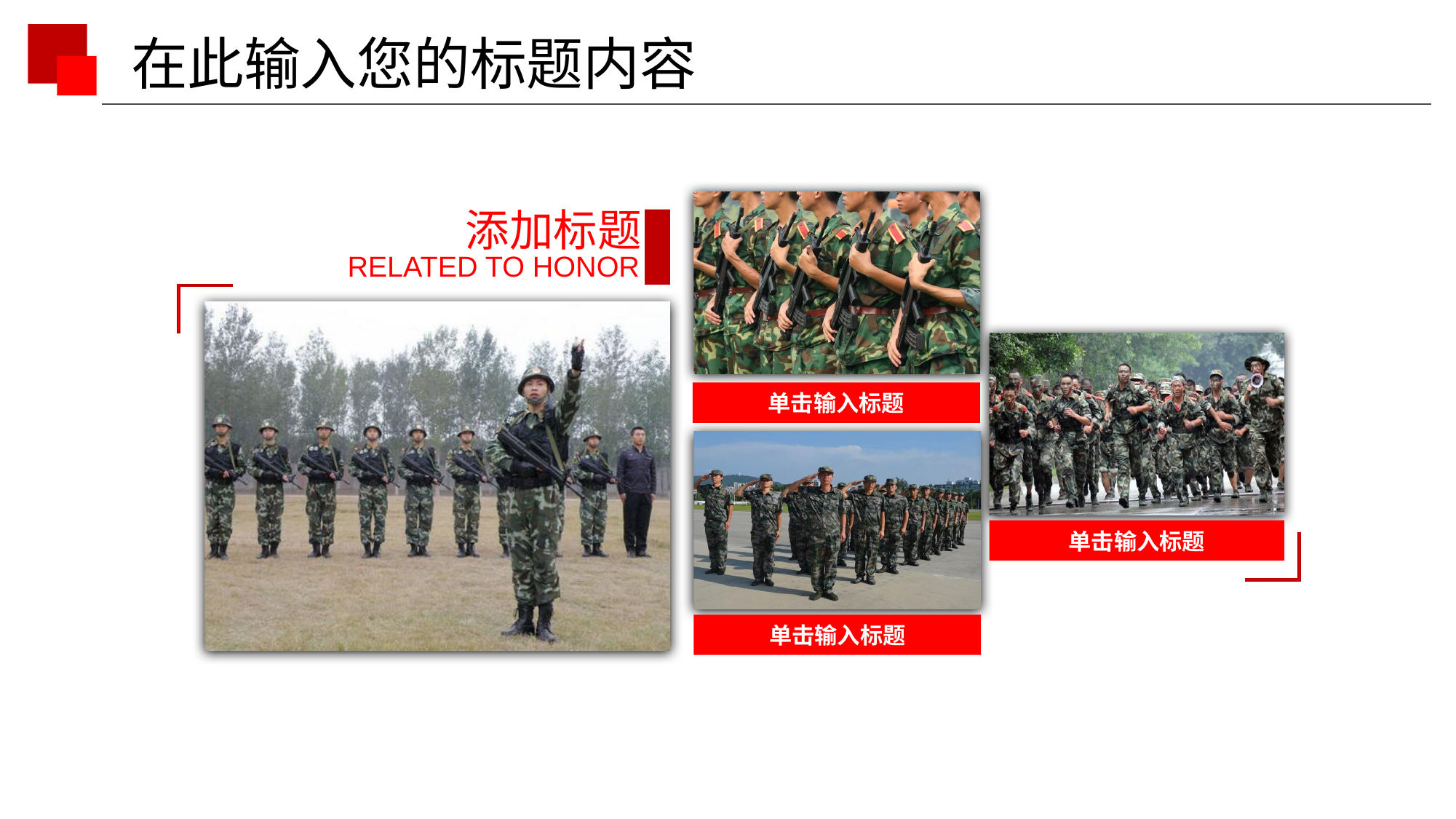

添加标题

RELATED TO HONOR

单击输入标题

单击输入标题

单击输入标题